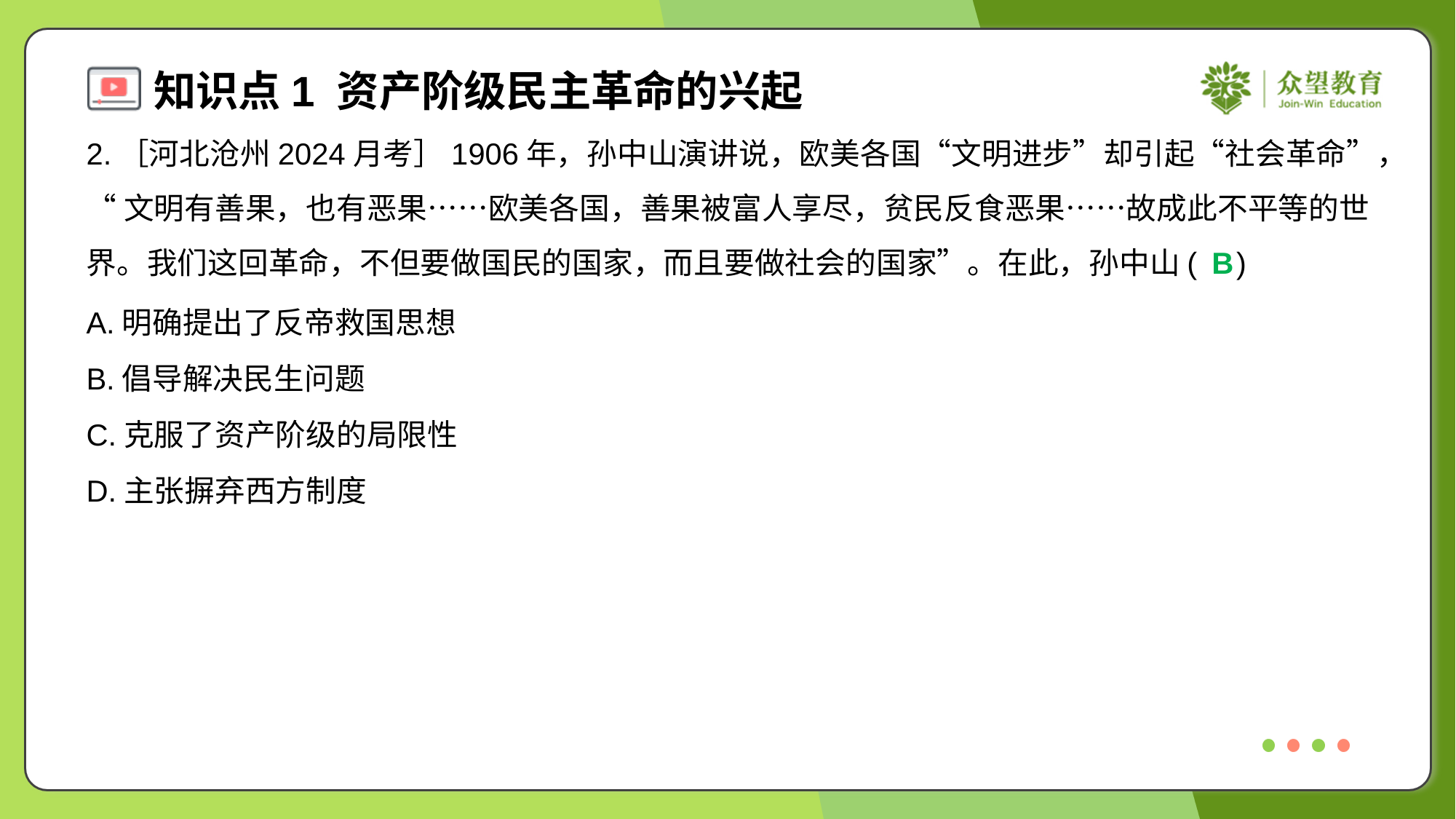

2.［河北沧州2024月考］1906年，孙中山演讲说，欧美各国“文明进步”却引起“社会革命”，
“文明有善果，也有恶果……欧美各国，善果被富人享尽，贫民反食恶果……故成此不平等的世
界。我们这回革命，不但要做国民的国家，而且要做社会的国家”。在此，孙中山(     )
B
A.明确提出了反帝救国思想
B.倡导解决民生问题
C.克服了资产阶级的局限性
D.主张摒弃西方制度